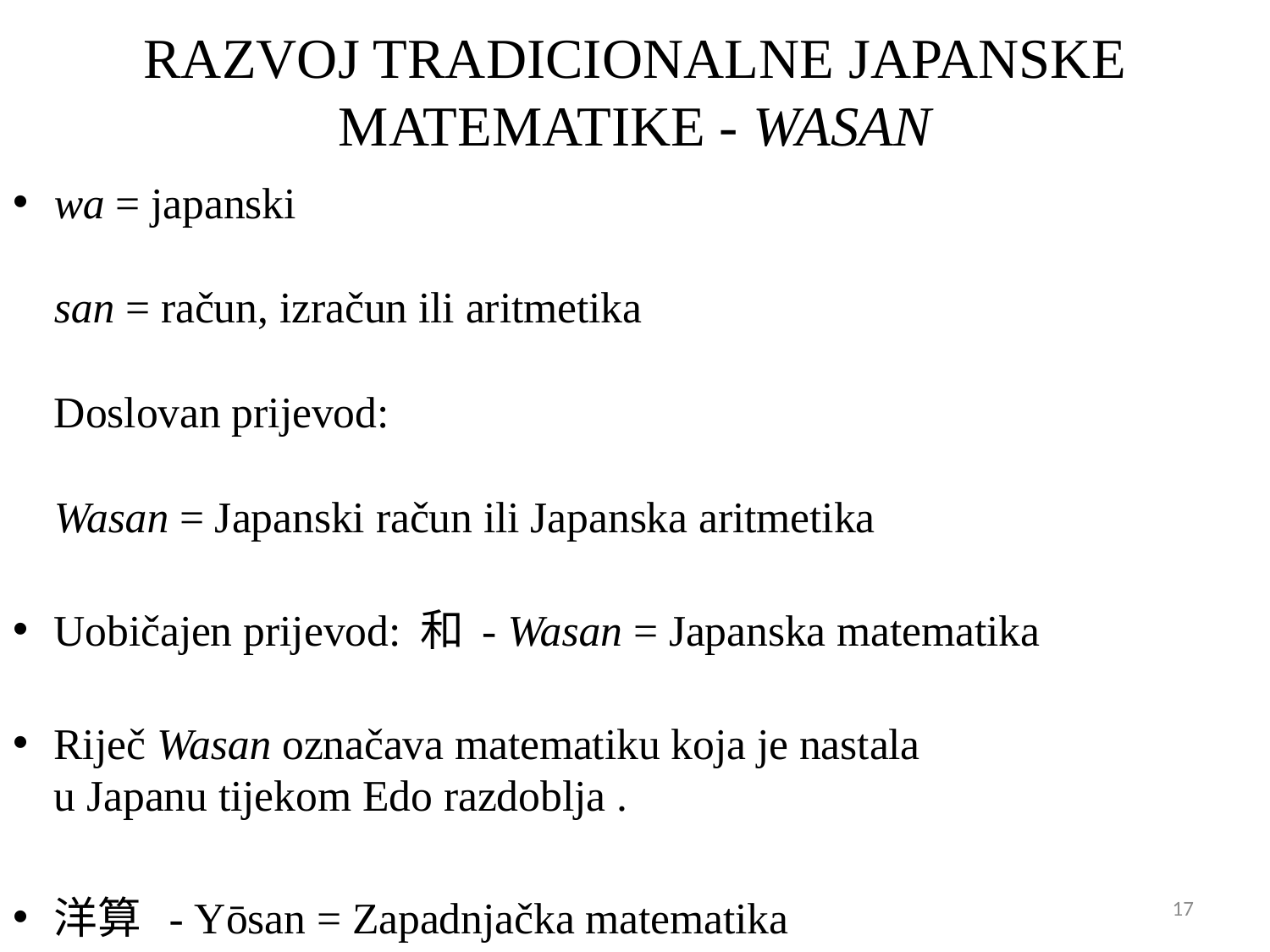

# RAZVOJ TRADICIONALNE JAPANSKE MATEMATIKE - WASAN
wa = japanski
san = račun, izračun ili aritmetika
Doslovan prijevod:
Wasan = Japanski račun ili Japanska aritmetika
Uobičajen prijevod: 和 - Wasan = Japanska matematika
Riječ Wasan označava matematiku koja je nastala u Japanu tijekom Edo razdoblja .

洋算  - Yōsan = Zapadnjačka matematika

17